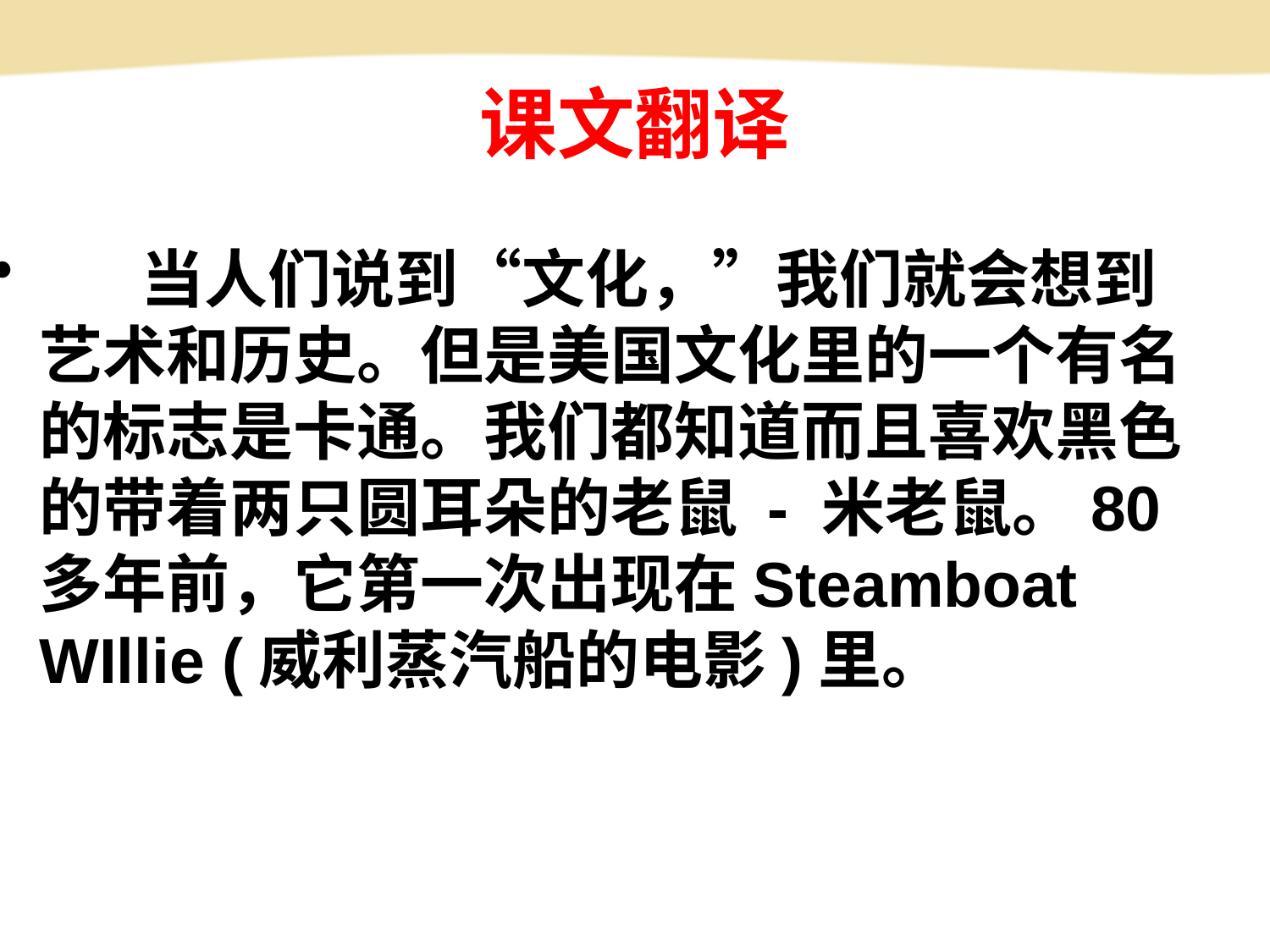

# 课文翻译
      当人们说到“文化，”我们就会想到艺术和历史。但是美国文化里的一个有名的标志是卡通。我们都知道而且喜欢黑色的带着两只圆耳朵的老鼠 - 米老鼠。80多年前，它第一次出现在Steamboat WIllie (威利蒸汽船的电影)里。